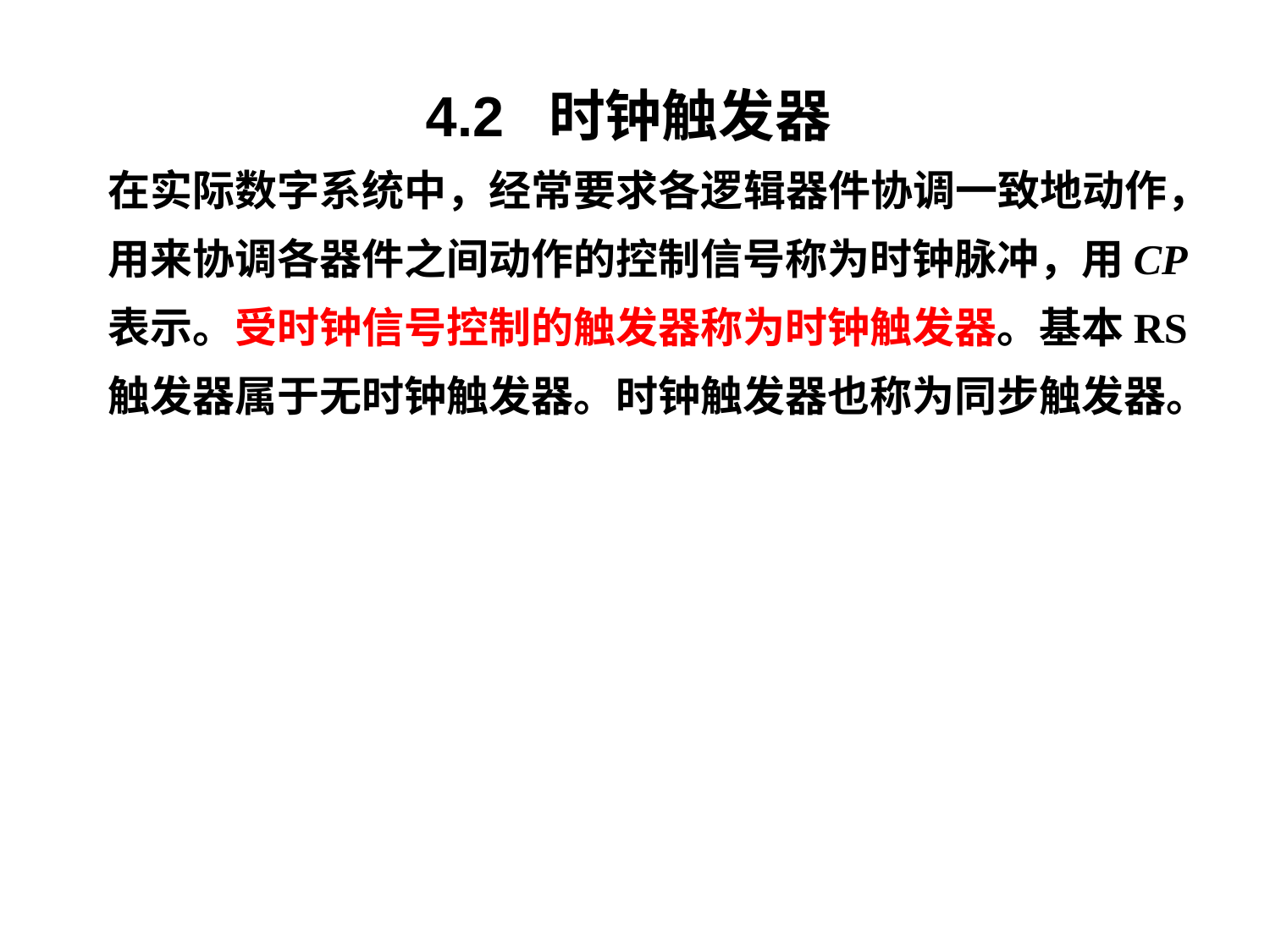

# 4.2  时钟触发器
    在实际数字系统中，经常要求各逻辑器件协调一致地动作，用来协调各器件之间动作的控制信号称为时钟脉冲，用CP表示。受时钟信号控制的触发器称为时钟触发器。基本RS触发器属于无时钟触发器。时钟触发器也称为同步触发器。